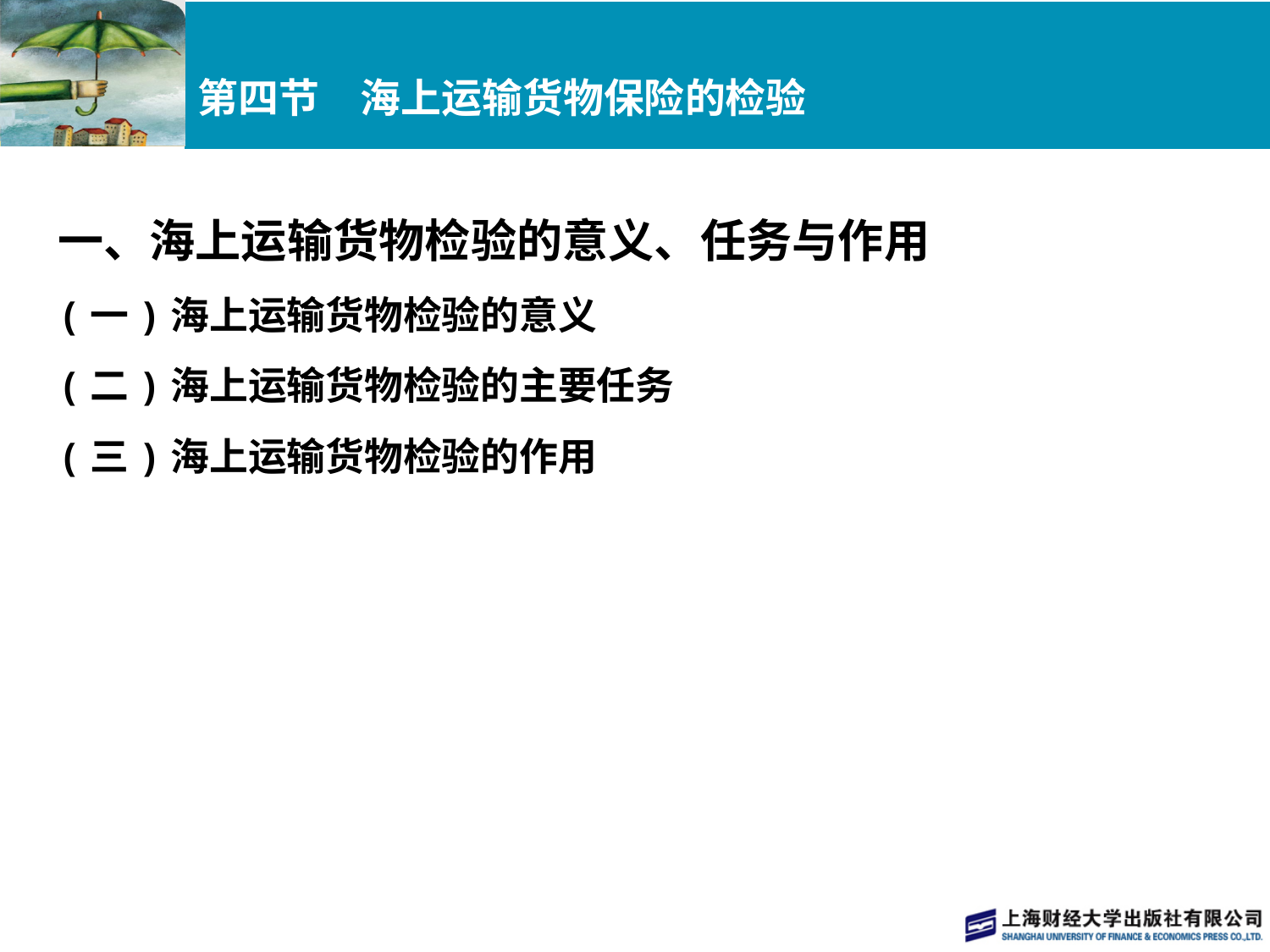

# 第四节　海上运输货物保险的检验
一、海上运输货物检验的意义、任务与作用
(一)海上运输货物检验的意义
(二)海上运输货物检验的主要任务
(三)海上运输货物检验的作用